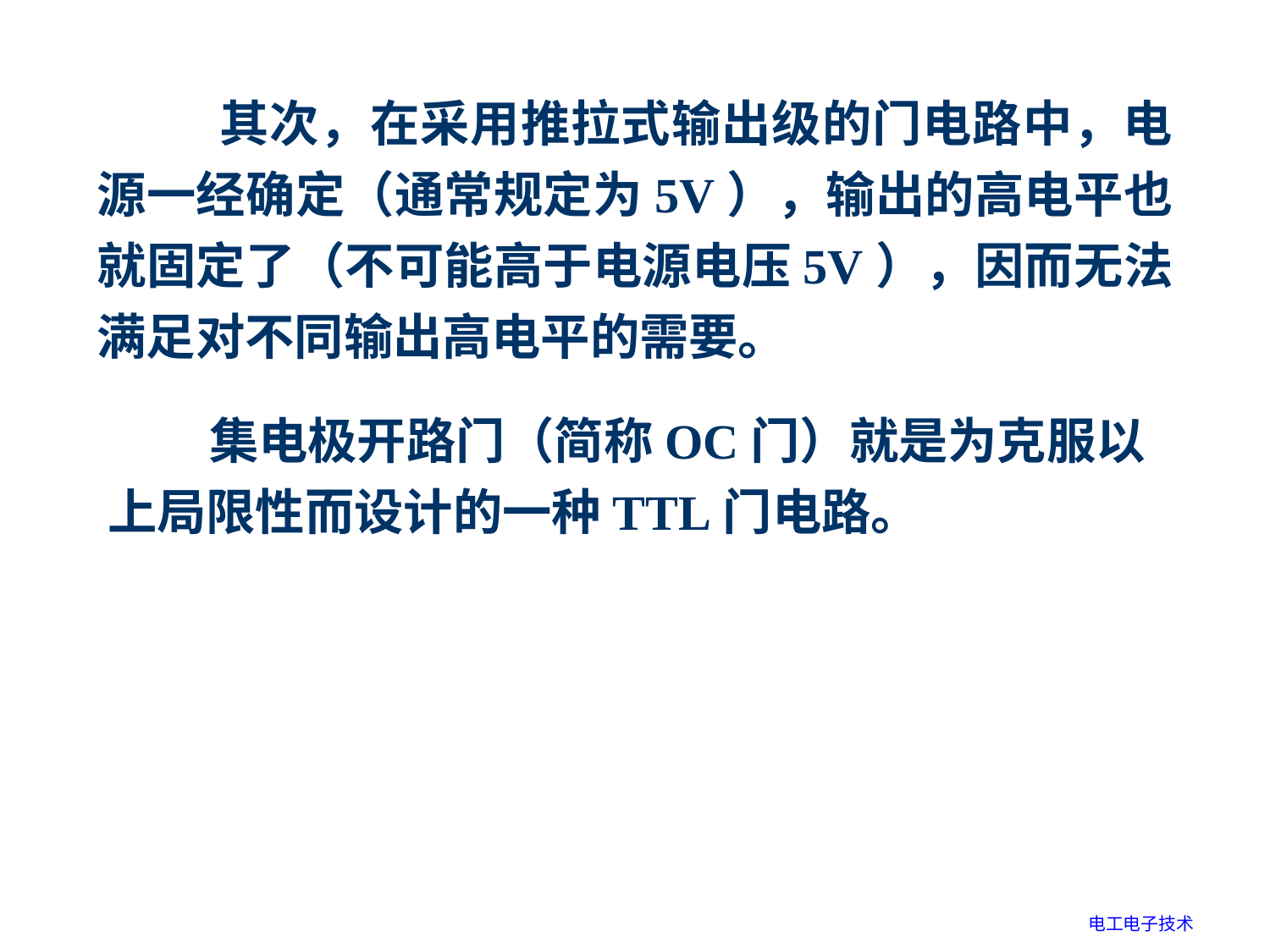

其次，在采用推拉式输出级的门电路中，电源一经确定（通常规定为5V），输出的高电平也就固定了（不可能高于电源电压5V），因而无法满足对不同输出高电平的需要。
        集电极开路门（简称OC门）就是为克服以上局限性而设计的一种TTL门电路。
电工电子技术
95